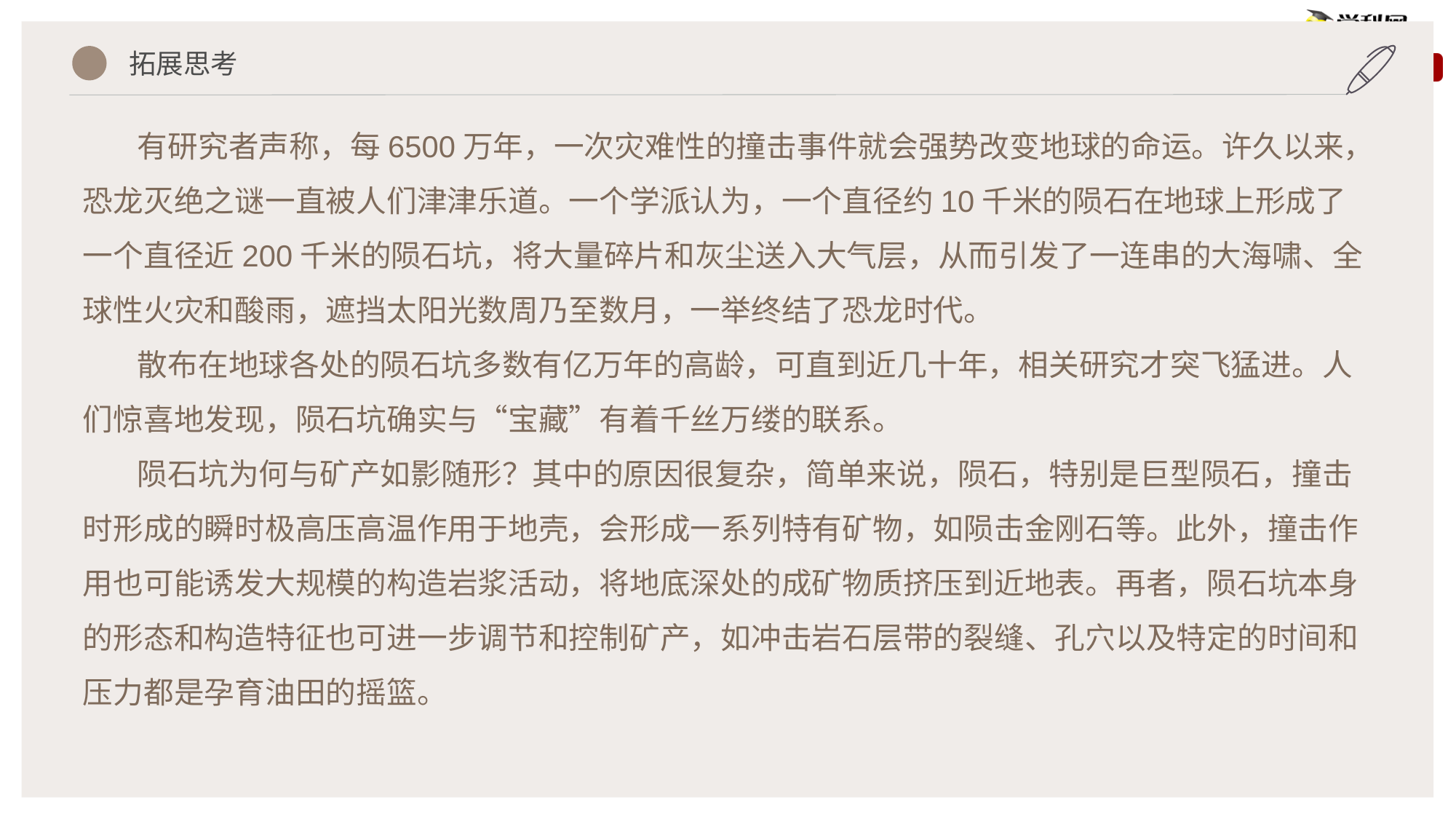

拓展思考

有研究者声称，每6500万年，一次灾难性的撞击事件就会强势改变地球的命运。许久以来，恐龙灭绝之谜一直被人们津津乐道。一个学派认为，一个直径约10千米的陨石在地球上形成了一个直径近200千米的陨石坑，将大量碎片和灰尘送入大气层，从而引发了一连串的大海啸、全球性火灾和酸雨，遮挡太阳光数周乃至数月，一举终结了恐龙时代。
散布在地球各处的陨石坑多数有亿万年的高龄，可直到近几十年，相关研究才突飞猛进。人们惊喜地发现，陨石坑确实与“宝藏”有着千丝万缕的联系。
陨石坑为何与矿产如影随形？其中的原因很复杂，简单来说，陨石，特别是巨型陨石，撞击时形成的瞬时极高压高温作用于地壳，会形成一系列特有矿物，如陨击金刚石等。此外，撞击作用也可能诱发大规模的构造岩浆活动，将地底深处的成矿物质挤压到近地表。再者，陨石坑本身的形态和构造特征也可进一步调节和控制矿产，如冲击岩石层带的裂缝、孔穴以及特定的时间和压力都是孕育油田的摇篮。